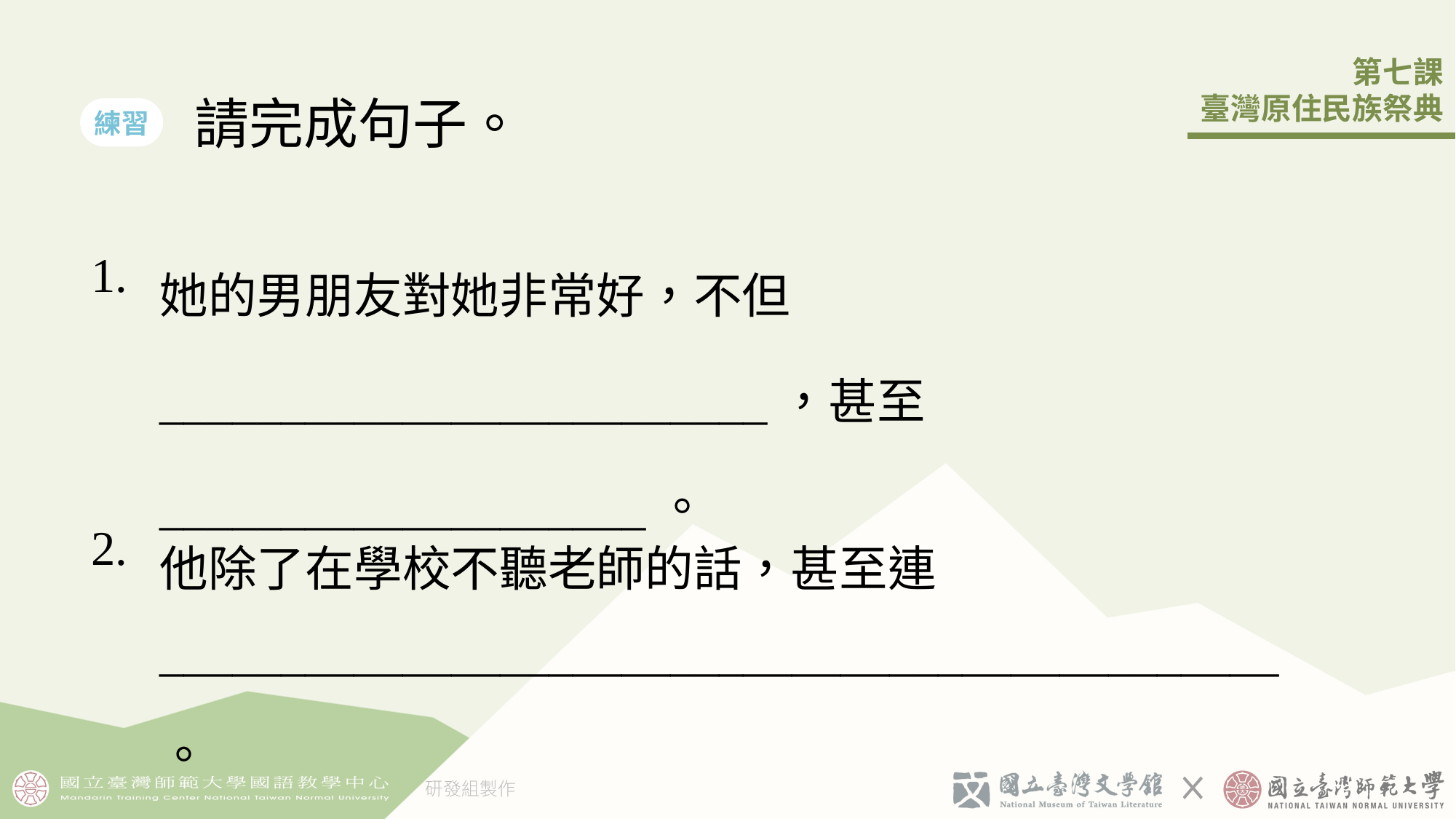

請完成句子。
練習
| 1. | 她的男朋友對她非常好，不󠇡但 \_\_\_\_\_\_\_\_\_\_\_\_\_\_\_\_\_\_\_\_\_\_\_\_\_，甚至 \_\_\_\_\_\_\_\_\_\_\_\_\_\_\_\_\_\_\_\_。 |
| --- | --- |
| 2. | 他除了在學校不聽老師的話，甚至連\_\_\_\_\_\_\_\_\_\_\_\_\_\_\_\_\_\_\_\_\_\_\_\_\_\_\_\_\_\_\_\_\_\_\_\_\_\_\_\_\_\_\_\_\_\_。 |